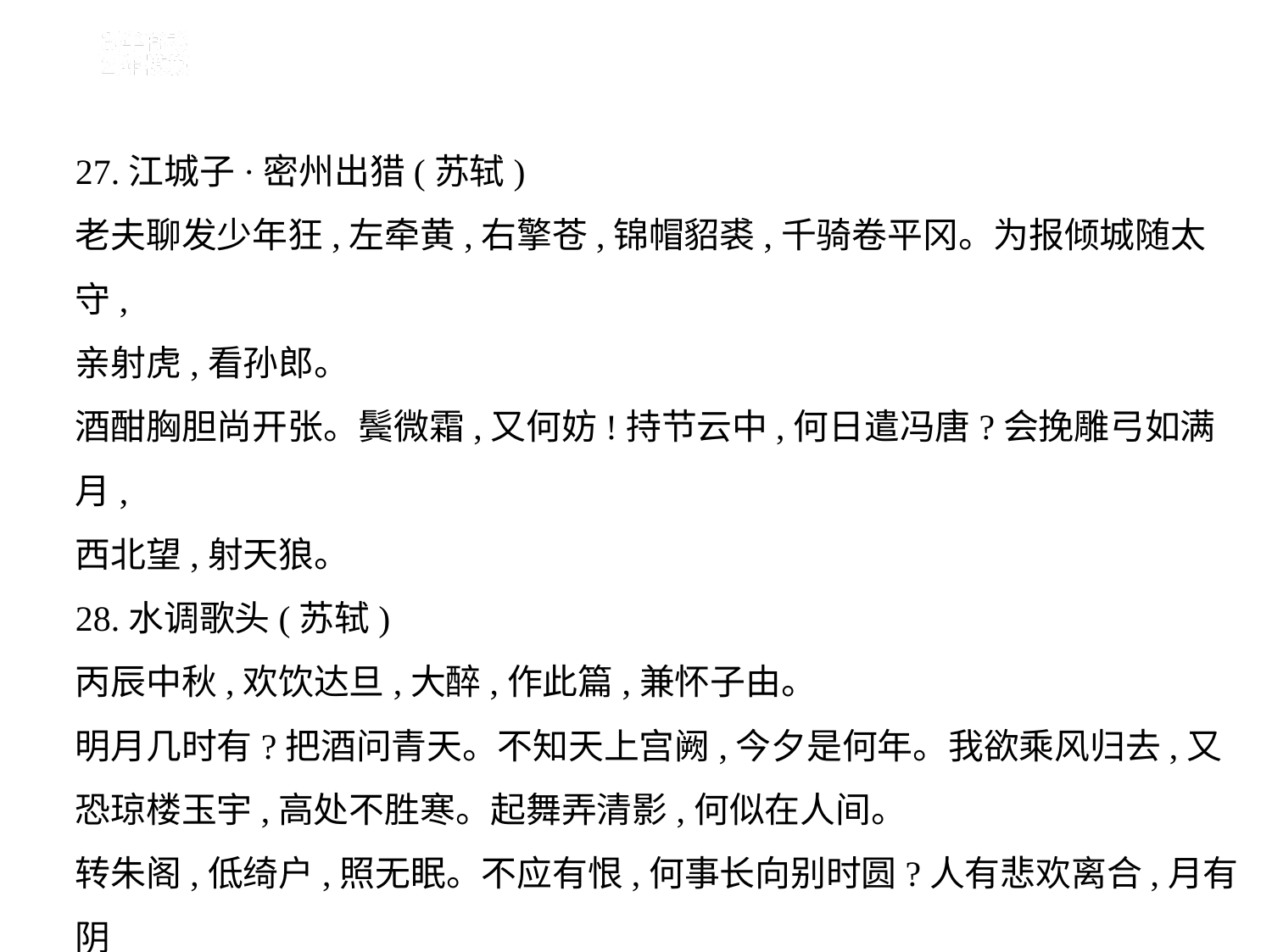

27.江城子·密州出猎(苏轼)
老夫聊发少年狂,左牵黄,右擎苍,锦帽貂裘,千骑卷平冈。为报倾城随太守,
亲射虎,看孙郎。
酒酣胸胆尚开张。鬓微霜,又何妨!持节云中,何日遣冯唐?会挽雕弓如满月,
西北望,射天狼。
28.水调歌头(苏轼)
丙辰中秋,欢饮达旦,大醉,作此篇,兼怀子由。
明月几时有?把酒问青天。不知天上宫阙,今夕是何年。我欲乘风归去,又
恐琼楼玉宇,高处不胜寒。起舞弄清影,何似在人间。
转朱阁,低绮户,照无眠。不应有恨,何事长向别时圆?人有悲欢离合,月有阴
晴圆缺,此事古难全。但愿人长久,千里共婵娟。